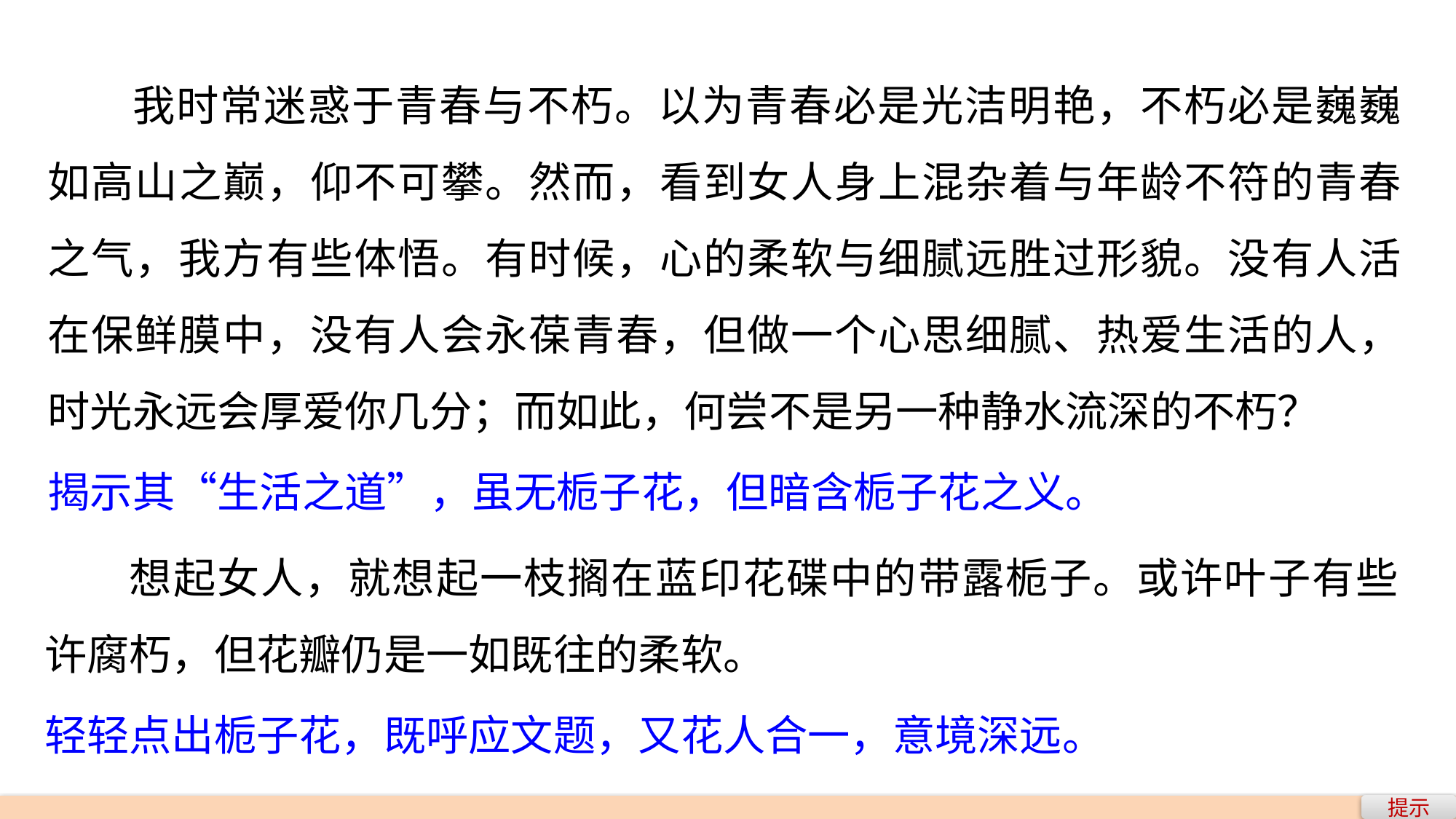

我时常迷惑于青春与不朽。以为青春必是光洁明艳，不朽必是巍巍如高山之巅，仰不可攀。然而，看到女人身上混杂着与年龄不符的青春之气，我方有些体悟。有时候，心的柔软与细腻远胜过形貌。没有人活在保鲜膜中，没有人会永葆青春，但做一个心思细腻、热爱生活的人，时光永远会厚爱你几分；而如此，何尝不是另一种静水流深的不朽？
揭示其“生活之道”，虽无栀子花，但暗含栀子花之义。
想起女人，就想起一枝搁在蓝印花碟中的带露栀子。或许叶子有些许腐朽，但花瓣仍是一如既往的柔软。
轻轻点出栀子花，既呼应文题，又花人合一，意境深远。
提示